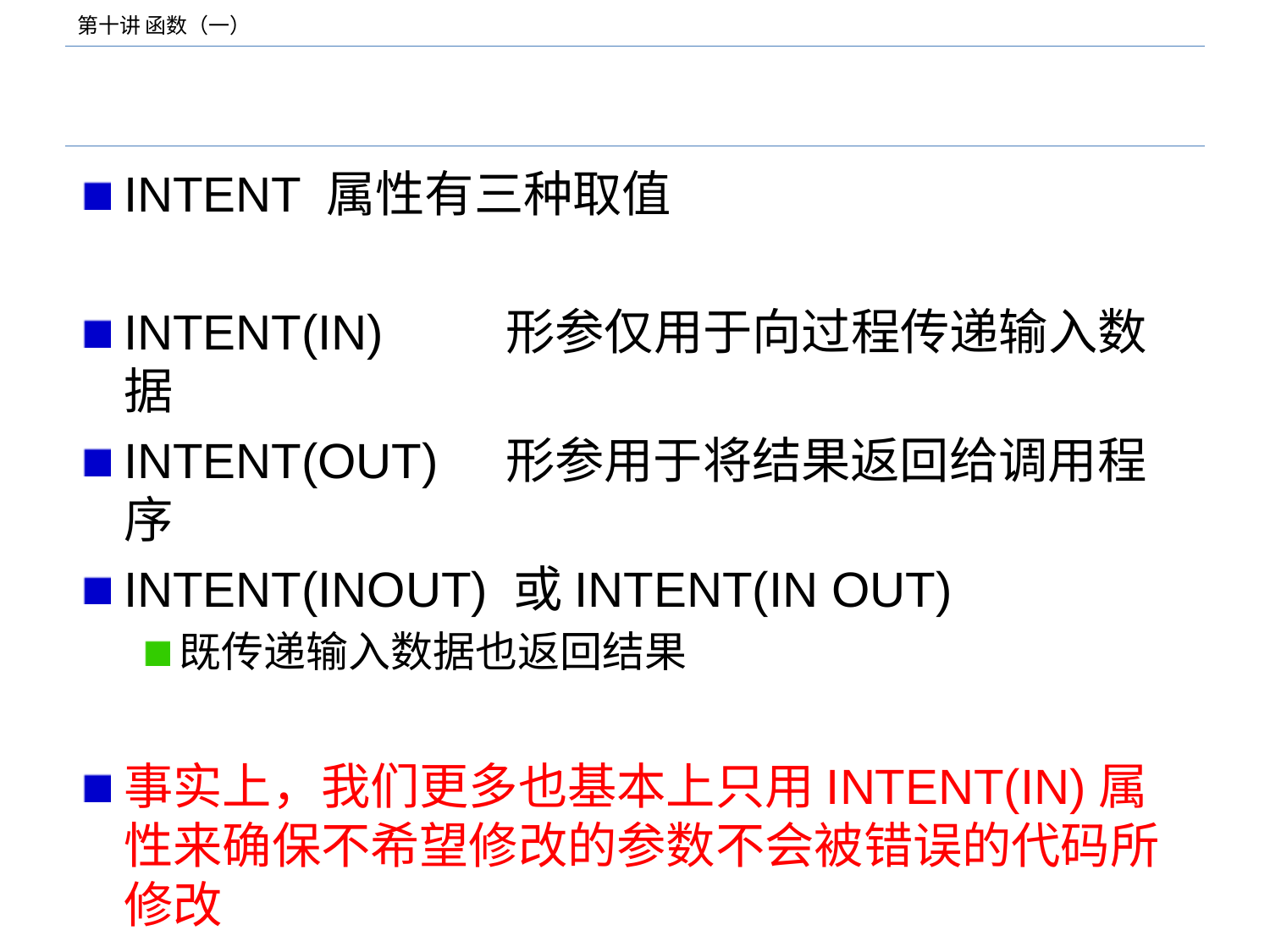

#
INTENT 属性有三种取值

INTENT(IN)        形参仅用于向过程传递输入数据
INTENT(OUT)    形参用于将结果返回给调用程序
INTENT(INOUT) 或INTENT(IN OUT)
既传递输入数据也返回结果

事实上，我们更多也基本上只用INTENT(IN)属性来确保不希望修改的参数不会被错误的代码所修改